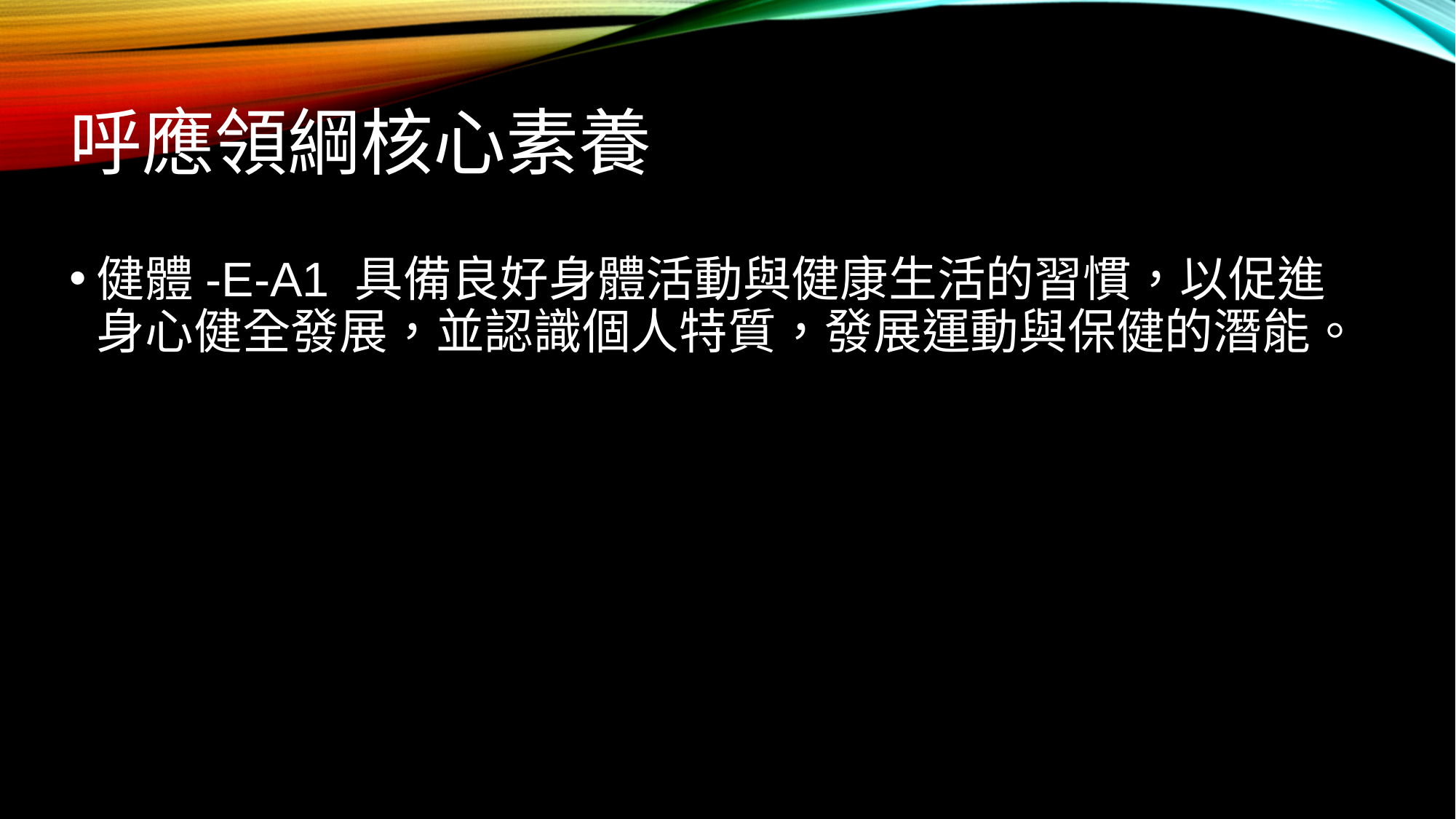

# 呼應領綱核心素養
健體-E-A1 具備良好身體活動與健康生活的習慣，以促進身心健全發展，並認識個人特質，發展運動與保健的潛能。